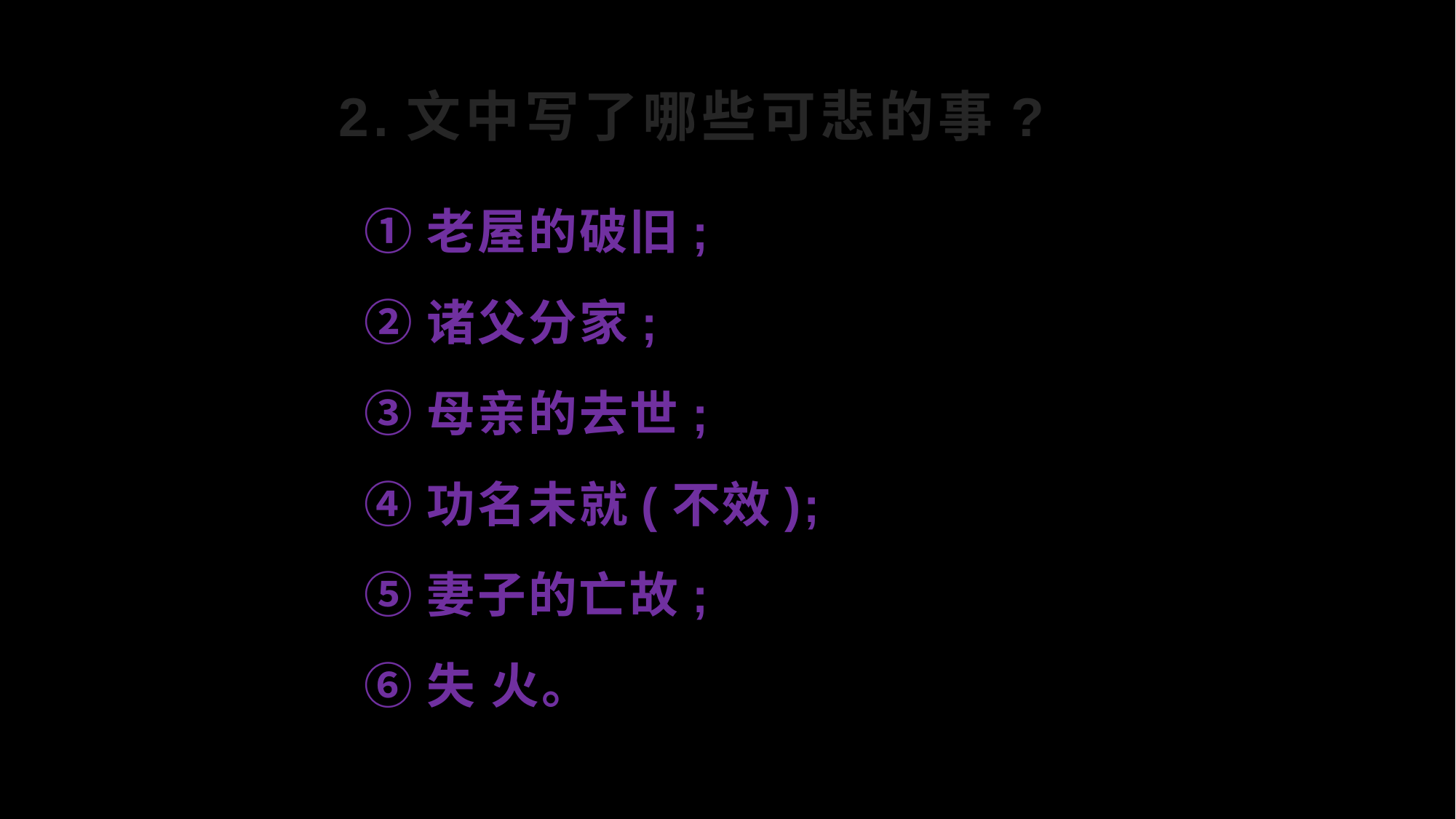

# 2.文中写了哪些可悲的事?
                     ①老屋的破旧;
                     ②诸父分家;
                     ③母亲的去世;
                     ④功名未就(不效);
                     ⑤妻子的亡故;
                     ⑥失 火。